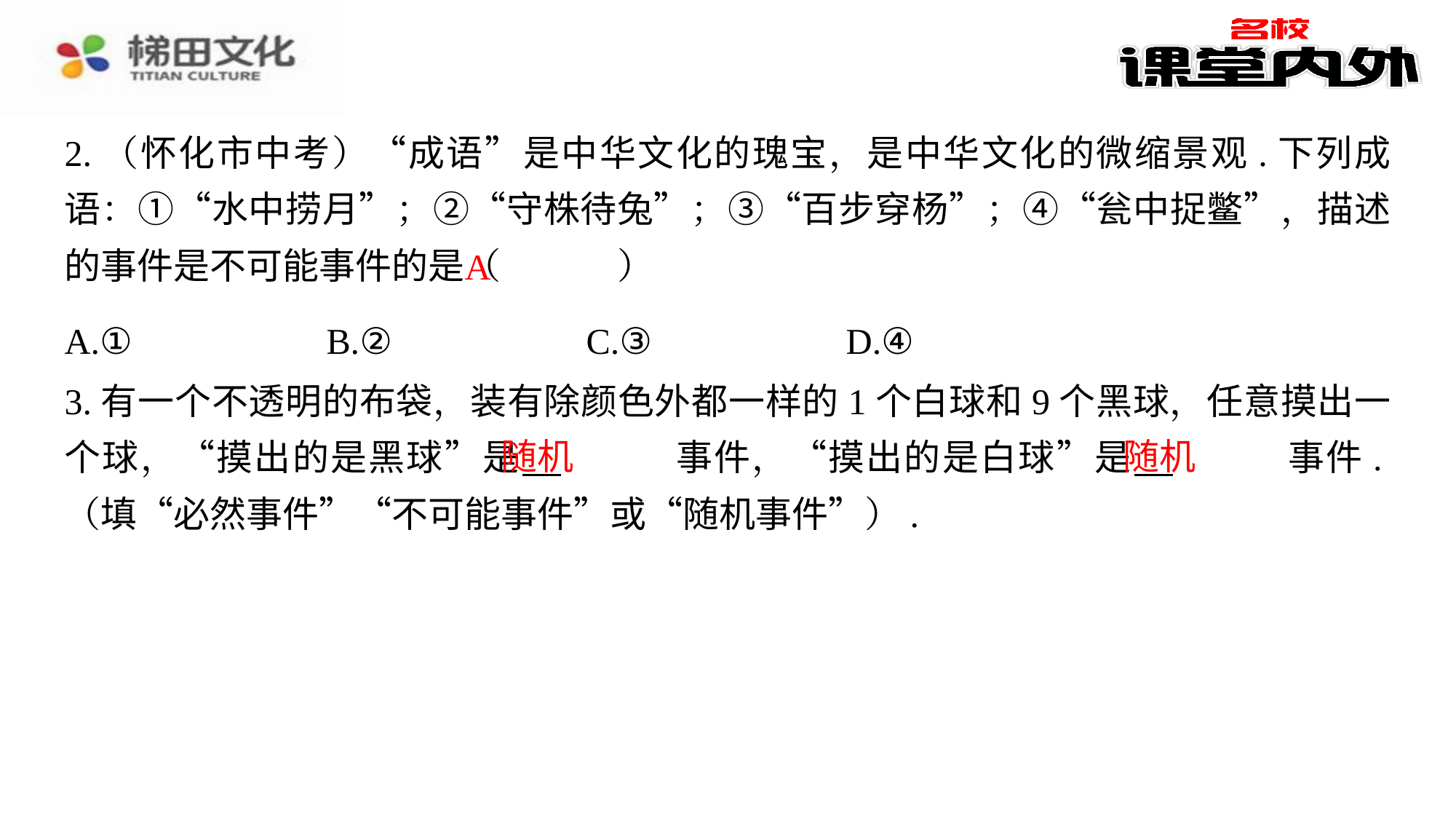

2.（怀化市中考）“成语”是中华文化的瑰宝，是中华文化的微缩景观.下列成语：①“水中捞月”；②“守株待兔”；③“百步穿杨”；④“瓮中捉鳖”，描述的事件是不可能事件的是（　A　）
A
| A.① | B.② | C.③ | D.④ |
| --- | --- | --- | --- |
3.有一个不透明的布袋，装有除颜色外都一样的1个白球和9个黑球，任意摸出一个球，“摸出的是黑球”是 　随机　⁠事件，“摸出的是白球”是 　随机　⁠事件.（填“必然事件”“不可能事件”或“随机事件”）.
随机
随机